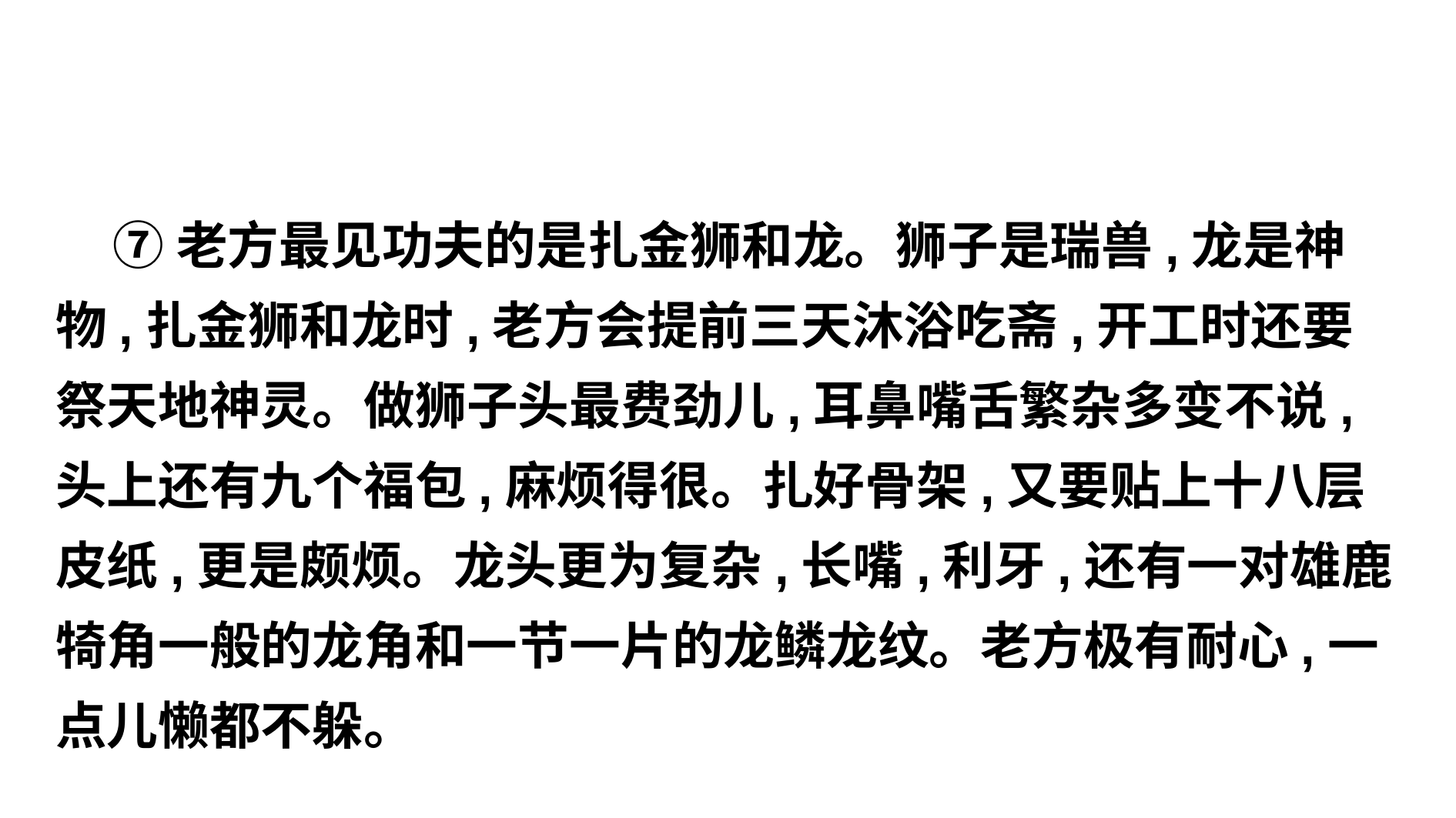

⑦老方最见功夫的是扎金狮和龙。狮子是瑞兽,龙是神物,扎金狮和龙时,老方会提前三天沐浴吃斋,开工时还要祭天地神灵。做狮子头最费劲儿,耳鼻嘴舌繁杂多变不说,头上还有九个福包,麻烦得很。扎好骨架,又要贴上十八层皮纸,更是颇烦。龙头更为复杂,长嘴,利牙,还有一对雄鹿犄角一般的龙角和一节一片的龙鳞龙纹。老方极有耐心,一点儿懒都不躲。